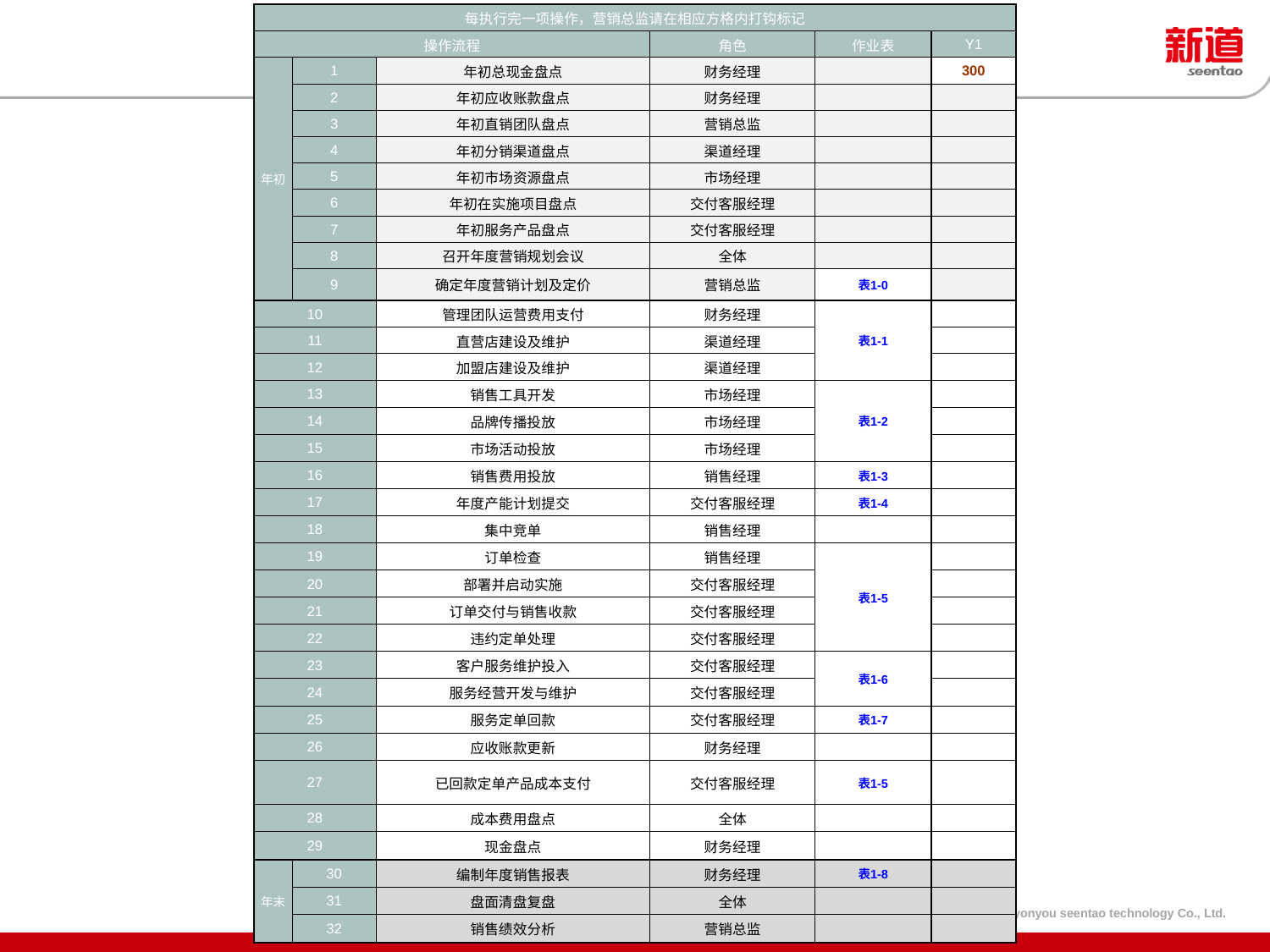

| 每执行完一项操作，营销总监请在相应方格内打钩标记 |  |  |  |  |  |
| --- | --- | --- | --- | --- | --- |
| 操作流程 |  |  | 角色 | 作业表 | Y1 |
| 年初 | 1 | 年初总现金盘点 | 财务经理 |  | 300 |
|  | 2 | 年初应收账款盘点 | 财务经理 |  |  |
|  | 3 | 年初直销团队盘点 | 营销总监 |  |  |
|  | 4 | 年初分销渠道盘点 | 渠道经理 |  |  |
|  | 5 | 年初市场资源盘点 | 市场经理 |  |  |
|  | 6 | 年初在实施项目盘点 | 交付客服经理 |  |  |
|  | 7 | 年初服务产品盘点 | 交付客服经理 |  |  |
|  | 8 | 召开年度营销规划会议 | 全体 |  |  |
|  | 9 | 确定年度营销计划及定价 | 营销总监 | 表1-0 |  |
| 10 |  | 管理团队运营费用支付 | 财务经理 | 表1-1 |  |
| 11 |  | 直营店建设及维护 | 渠道经理 |  |  |
| 12 |  | 加盟店建设及维护 | 渠道经理 |  |  |
| 13 |  | 销售工具开发 | 市场经理 | 表1-2 |  |
| 14 |  | 品牌传播投放 | 市场经理 |  |  |
| 15 |  | 市场活动投放 | 市场经理 |  |  |
| 16 |  | 销售费用投放 | 销售经理 | 表1-3 |  |
| 17 |  | 年度产能计划提交 | 交付客服经理 | 表1-4 |  |
| 18 |  | 集中竞单 | 销售经理 |  |  |
| 19 |  | 订单检查 | 销售经理 | 表1-5 |  |
| 20 |  | 部署并启动实施 | 交付客服经理 |  |  |
| 21 |  | 订单交付与销售收款 | 交付客服经理 |  |  |
| 22 |  | 违约定单处理 | 交付客服经理 |  |  |
| 23 |  | 客户服务维护投入 | 交付客服经理 | 表1-6 |  |
| 24 |  | 服务经营开发与维护 | 交付客服经理 |  |  |
| 25 |  | 服务定单回款 | 交付客服经理 | 表1-7 |  |
| 26 |  | 应收账款更新 | 财务经理 |  |  |
| 27 |  | 已回款定单产品成本支付 | 交付客服经理 | 表1-5 |  |
| 28 |  | 成本费用盘点 | 全体 |  |  |
| 29 |  | 现金盘点 | 财务经理 |  |  |
| 年末 | 30 | 编制年度销售报表 | 财务经理 | 表1-8 |  |
|  | 31 | 盘面清盘复盘 | 全体 |  |  |
|  | 32 | 销售绩效分析 | 营销总监 |  |  |